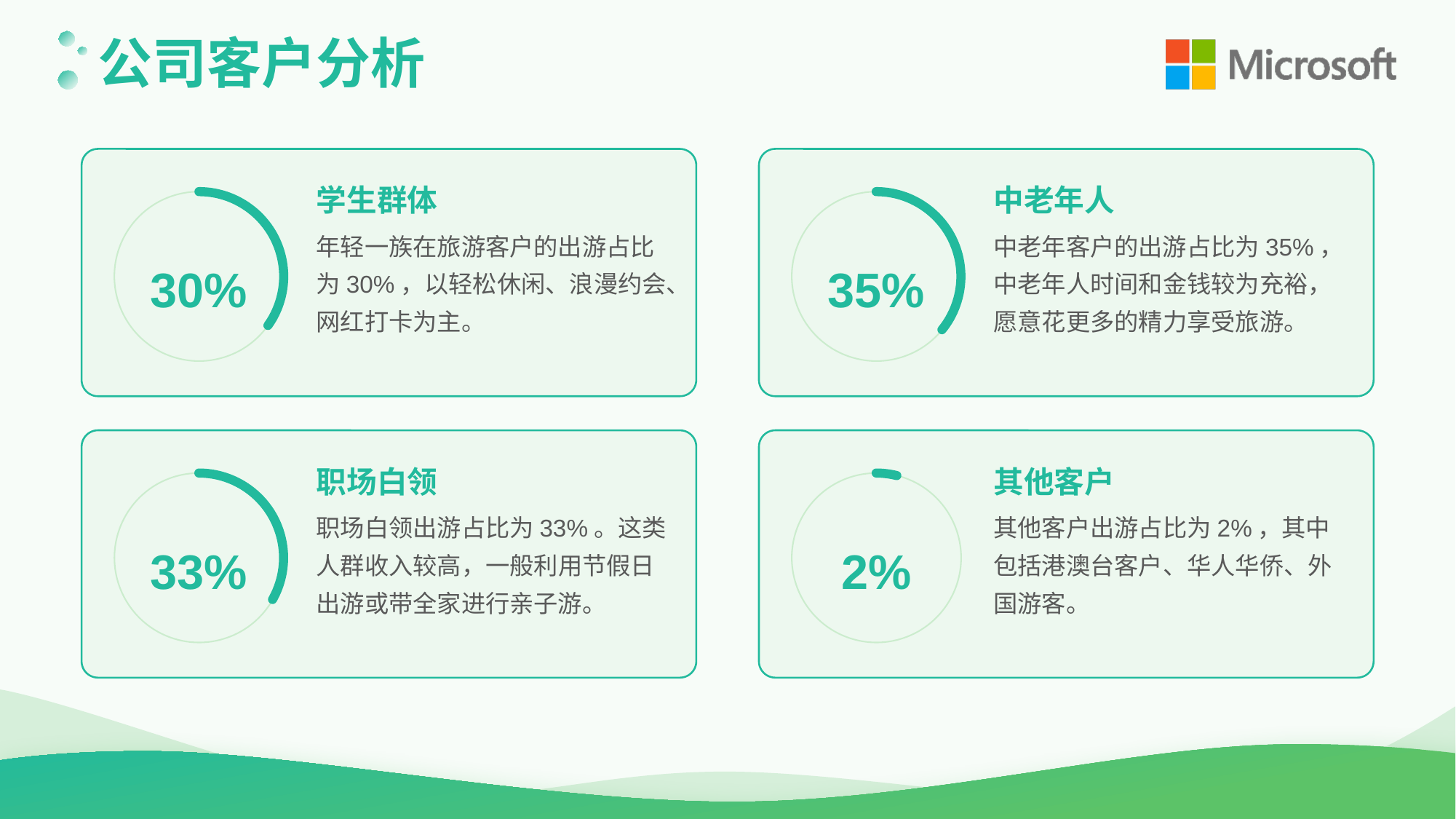

公司客户分析

学生群体
中老年人

30%

35%
年轻一族在旅游客户的出游占比为30%，以轻松休闲、浪漫约会、网红打卡为主。
中老年客户的出游占比为35%，中老年人时间和金钱较为充裕，愿意花更多的精力享受旅游。

职场白领
其他客户

33%

2%
职场白领出游占比为33%。这类人群收入较高，一般利用节假日出游或带全家进行亲子游。
其他客户出游占比为2%，其中包括港澳台客户、华人华侨、外国游客。